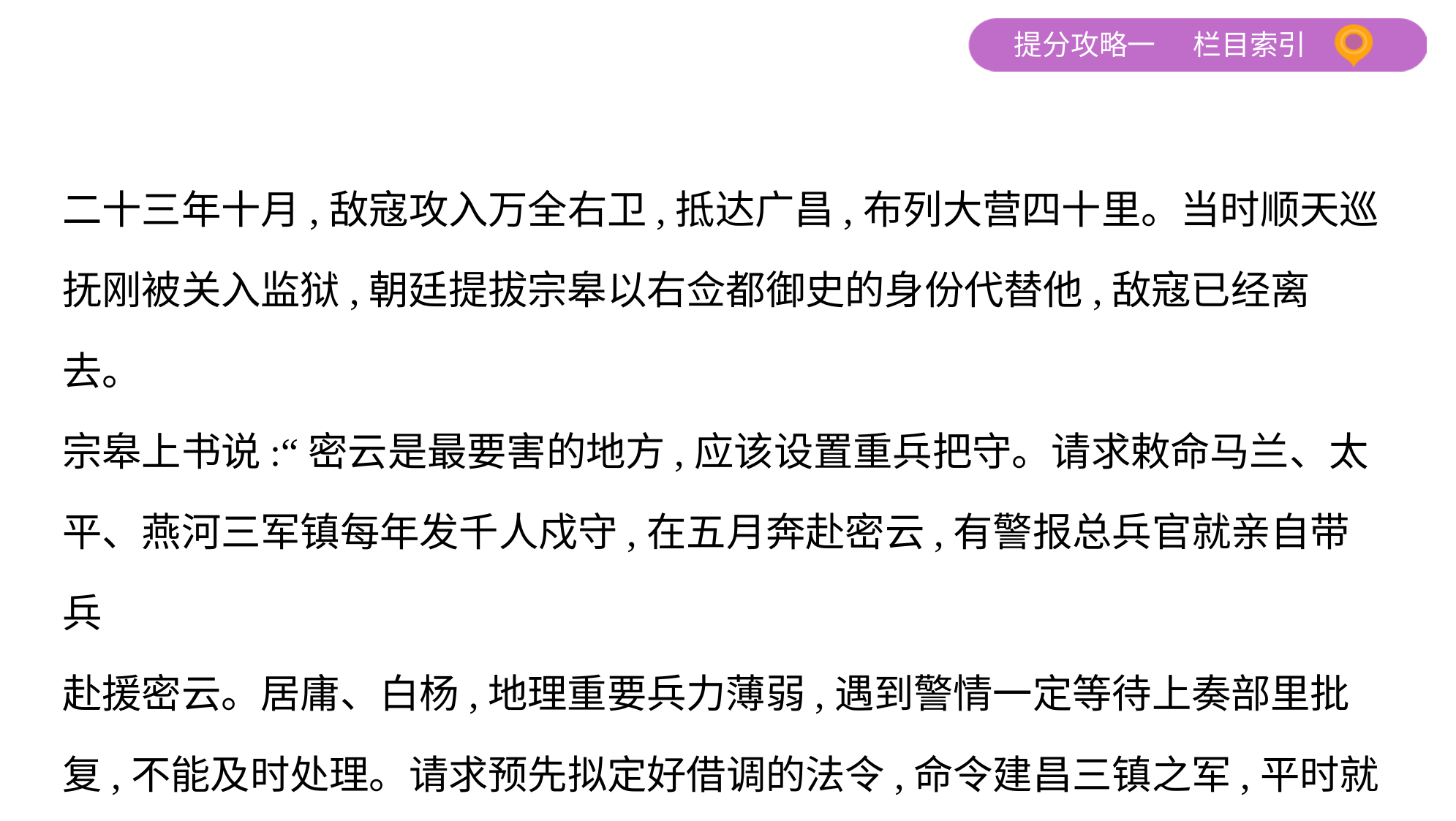

二十三年十月,敌寇攻入万全右卫,抵达广昌,布列大营四十里。当时顺天巡
抚刚被关入监狱,朝廷提拔宗皋以右佥都御史的身份代替他,敌寇已经离去。
宗皋上书说:“密云是最要害的地方,应该设置重兵把守。请求敕命马兰、太
平、燕河三军镇每年发千人戍守,在五月奔赴密云,有警报总兵官就亲自带兵
赴援密云。居庸、白杨,地理重要兵力薄弱,遇到警情一定等待上奏部里批
复,不能及时处理。请求预先拟定好借调的法令,命令建昌三镇之军,平时就